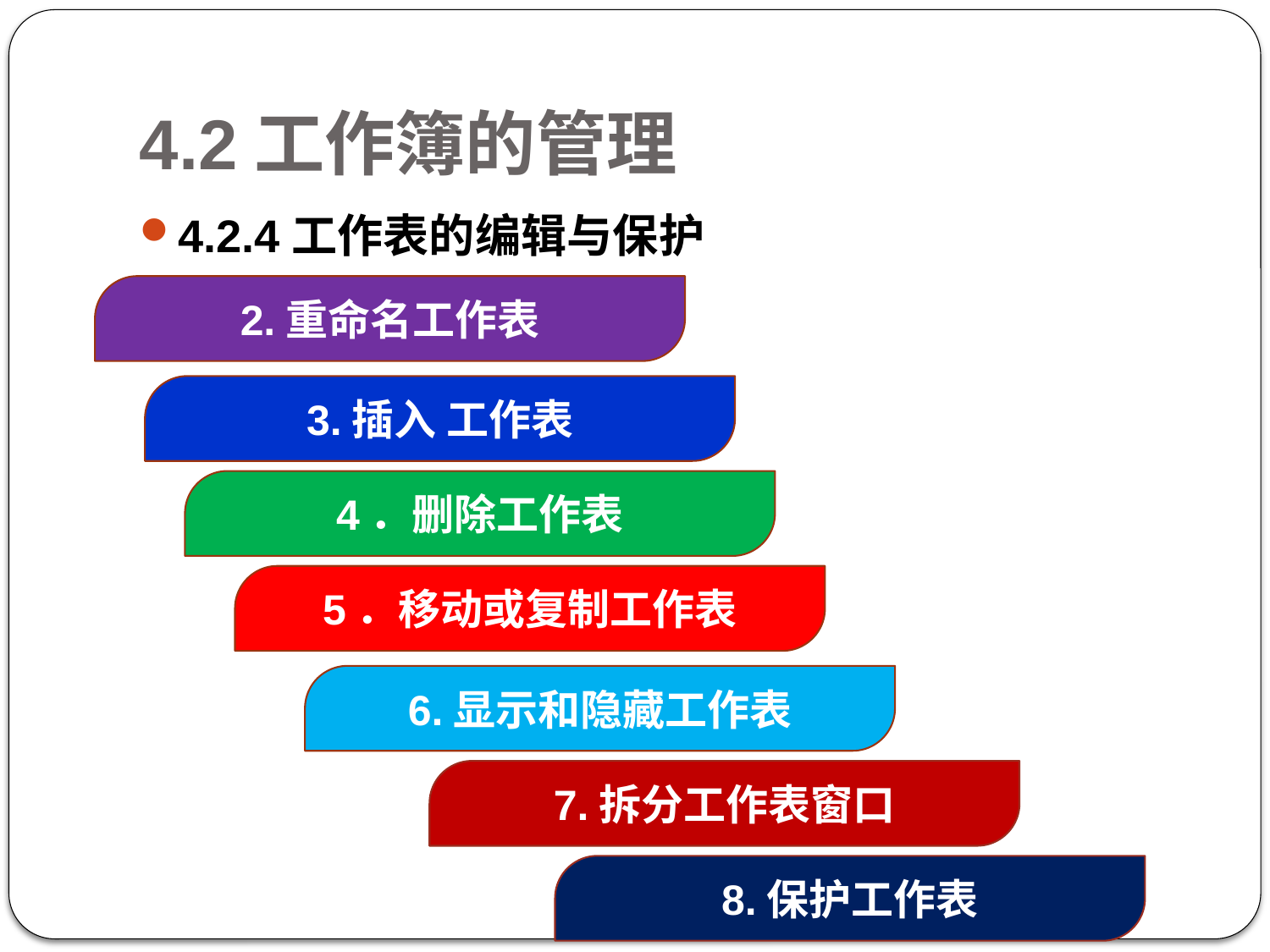

# 4.2工作簿的管理
4.2.4工作表的编辑与保护

2.重命名工作表
3.插入 工作表
4．删除工作表
5．移动或复制工作表
6.显示和隐藏工作表
7.拆分工作表窗口
8.保护工作表